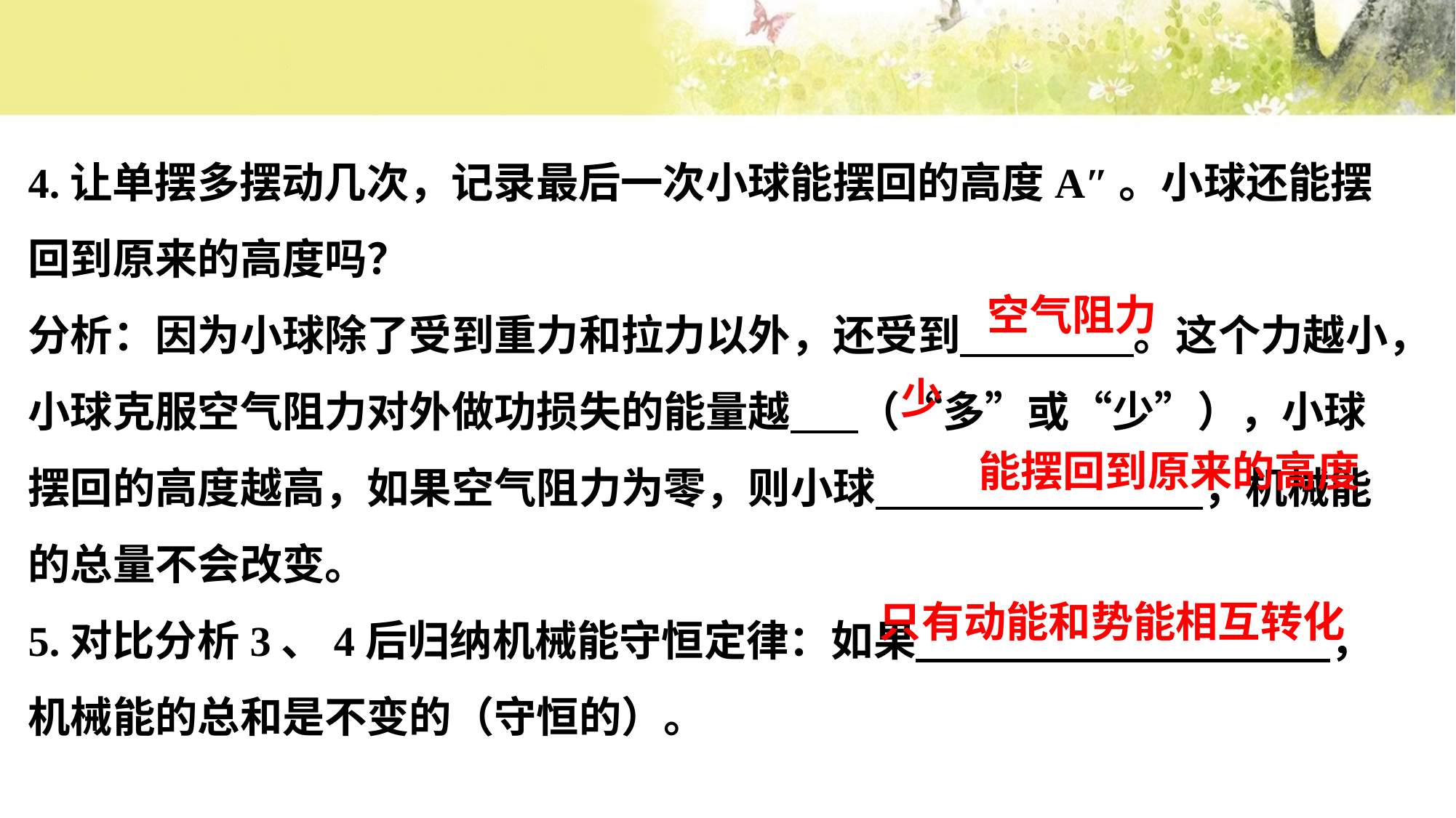

4.让单摆多摆动几次，记录最后一次小球能摆回的高度A″。小球还能摆回到原来的高度吗？
分析：因为小球除了受到重力和拉力以外，还受到                  。这个力越小，小球克服空气阻力对外做功损失的能量越       （“多”或“少”），小球摆回的高度越高，如果空气阻力为零，则小球                                  ，机械能的总量不会改变。
5.对比分析3、4后归纳机械能守恒定律：如果                                           ，机械能的总和是不变的（守恒的）。
空气阻力
少
能摆回到原来的高度
只有动能和势能相互转化